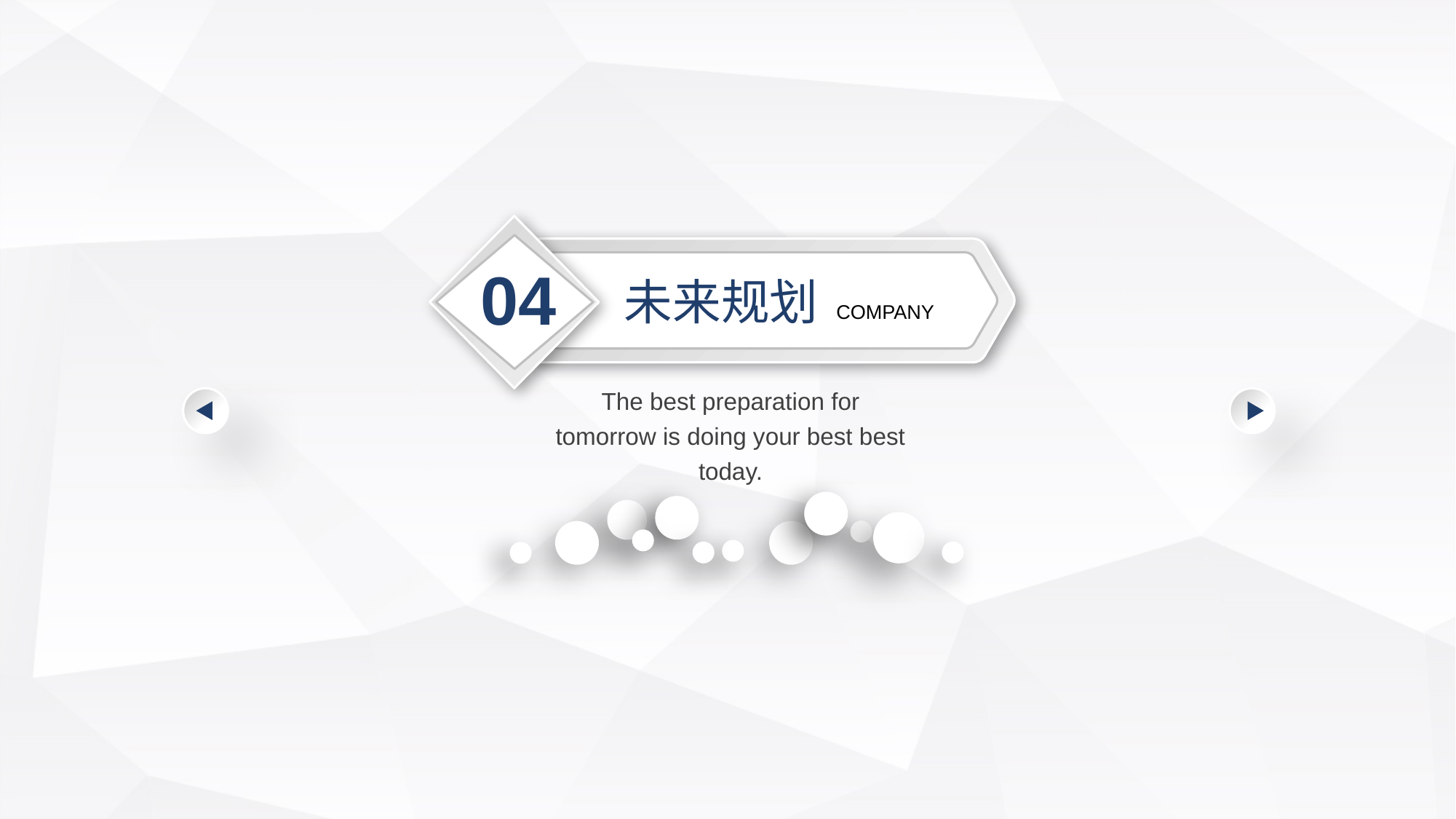

04
未来规划
COMPANY
The best preparation for tomorrow is doing your best best today.